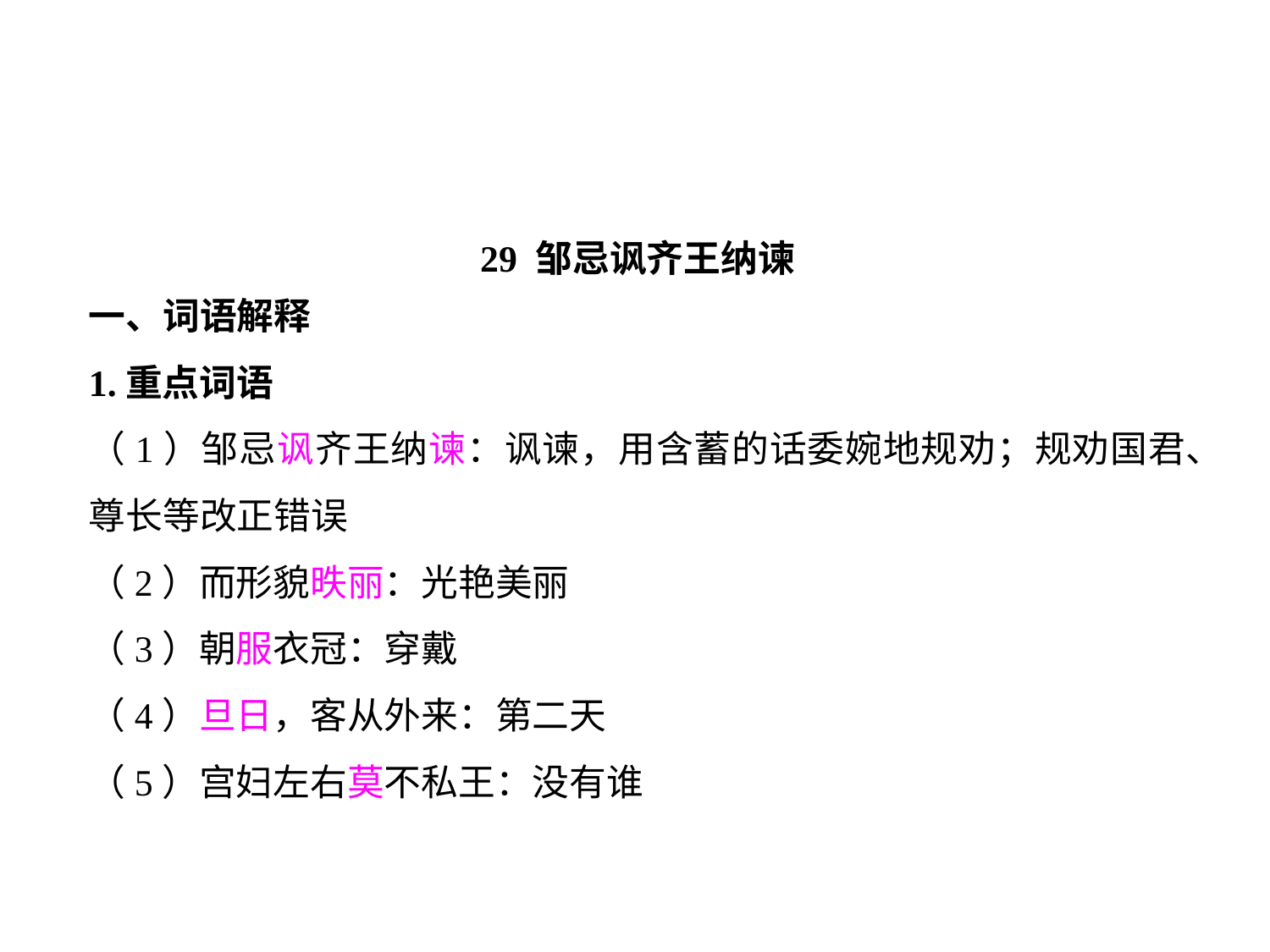

29 邹忌讽齐王纳谏
一、词语解释
1.重点词语
（1）邹忌讽齐王纳谏：讽谏，用含蓄的话委婉地规劝；规劝国君、尊长等改正错误
（2）而形貌昳丽：光艳美丽
（3）朝服衣冠：穿戴
（4）旦日，客从外来：第二天
（5）宫妇左右莫不私王：没有谁